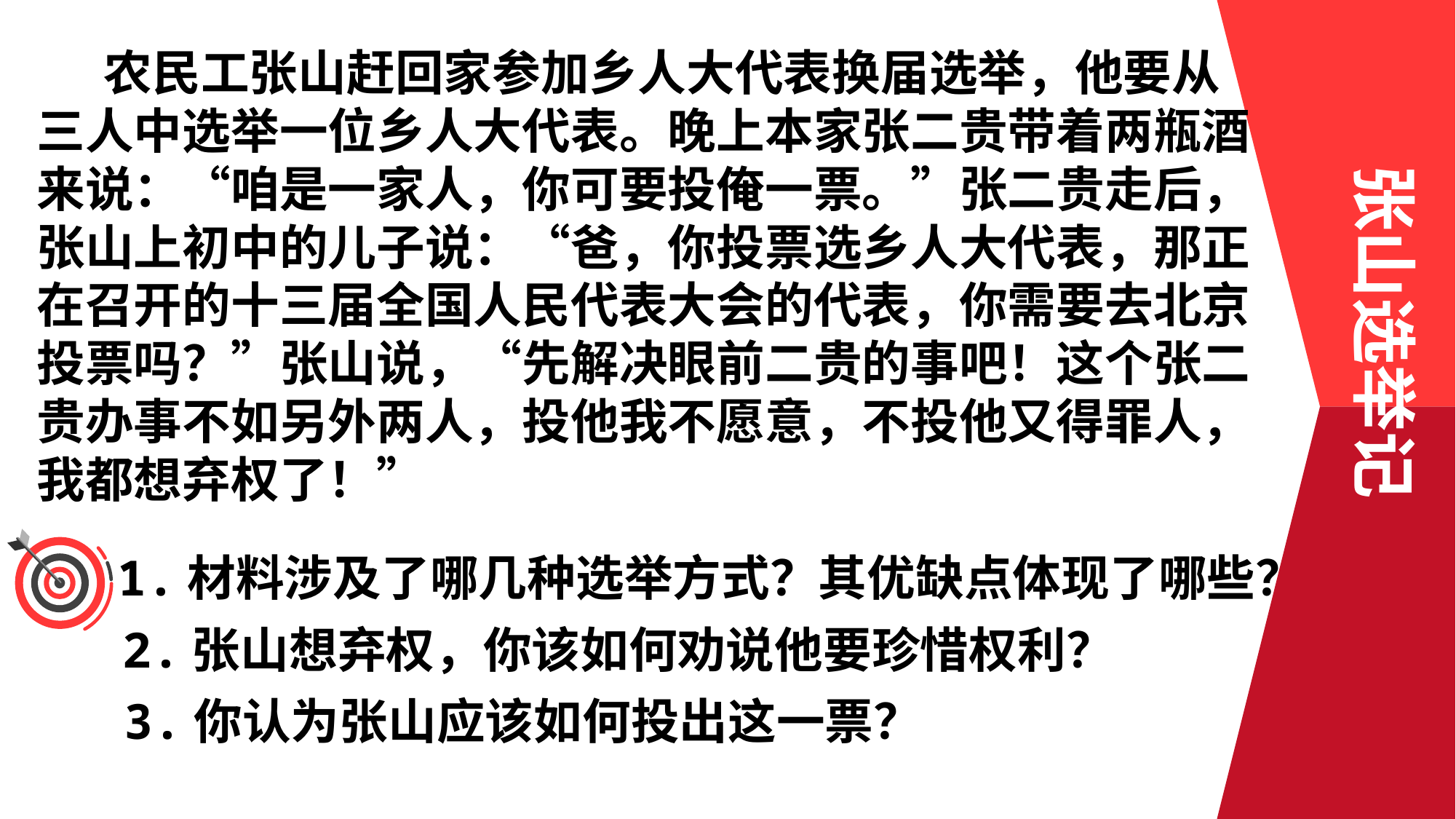

农民工张山赶回家参加乡人大代表换届选举，他要从三人中选举一位乡人大代表。晚上本家张二贵带着两瓶酒来说：“咱是一家人，你可要投俺一票。”张二贵走后，张山上初中的儿子说：“爸，你投票选乡人大代表，那正在召开的十三届全国人民代表大会的代表，你需要去北京投票吗？”张山说，“先解决眼前二贵的事吧！这个张二贵办事不如另外两人，投他我不愿意，不投他又得罪人，我都想弃权了！”
张山选举记

1.材料涉及了哪几种选举方式？其优缺点体现了哪些？
2.张山想弃权，你该如何劝说他要珍惜权利？
3.你认为张山应该如何投出这一票？